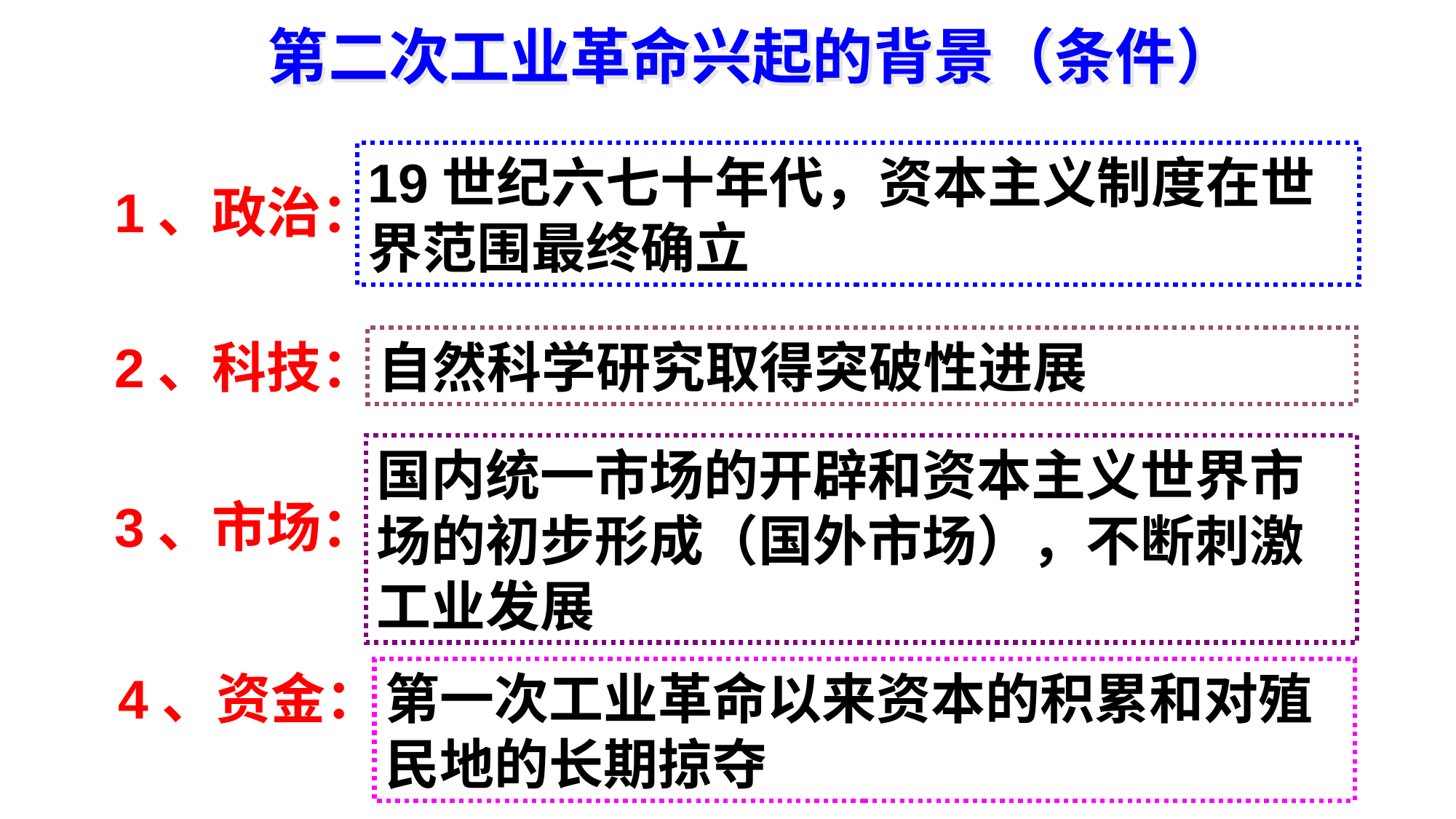

第二次工业革命兴起的背景（条件）
19世纪六七十年代，资本主义制度在世界范围最终确立
1、政治：
2、科技：
自然科学研究取得突破性进展
国内统一市场的开辟和资本主义世界市场的初步形成（国外市场），不断刺激工业发展
3、市场：
4、资金：
第一次工业革命以来资本的积累和对殖民地的长期掠夺